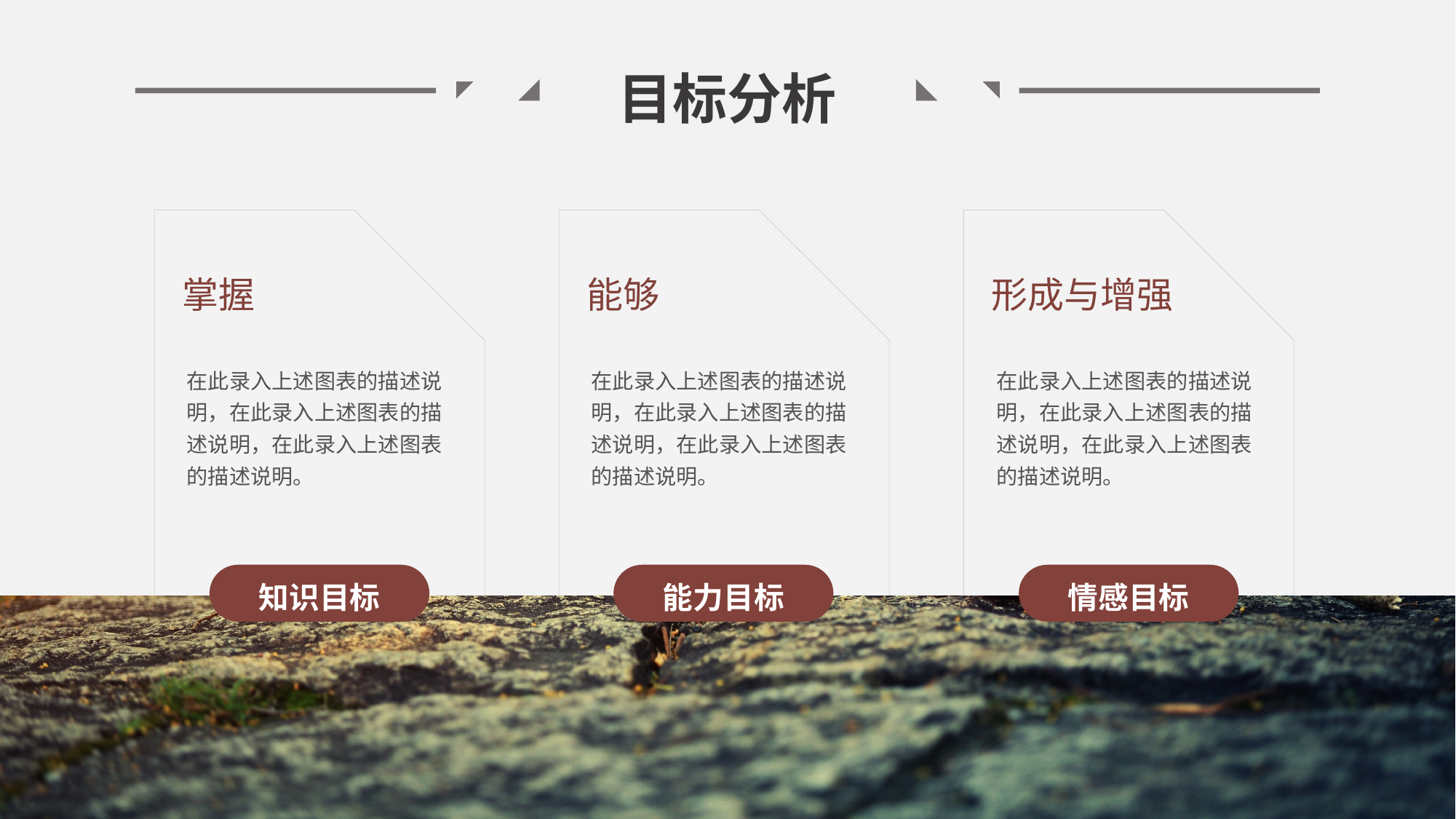

目标分析

掌握
能够
形成与增强
在此录入上述图表的描述说明，在此录入上述图表的描述说明，在此录入上述图表的描述说明。
在此录入上述图表的描述说明，在此录入上述图表的描述说明，在此录入上述图表的描述说明。
在此录入上述图表的描述说明，在此录入上述图表的描述说明，在此录入上述图表的描述说明。

知识目标

能力目标

情感目标